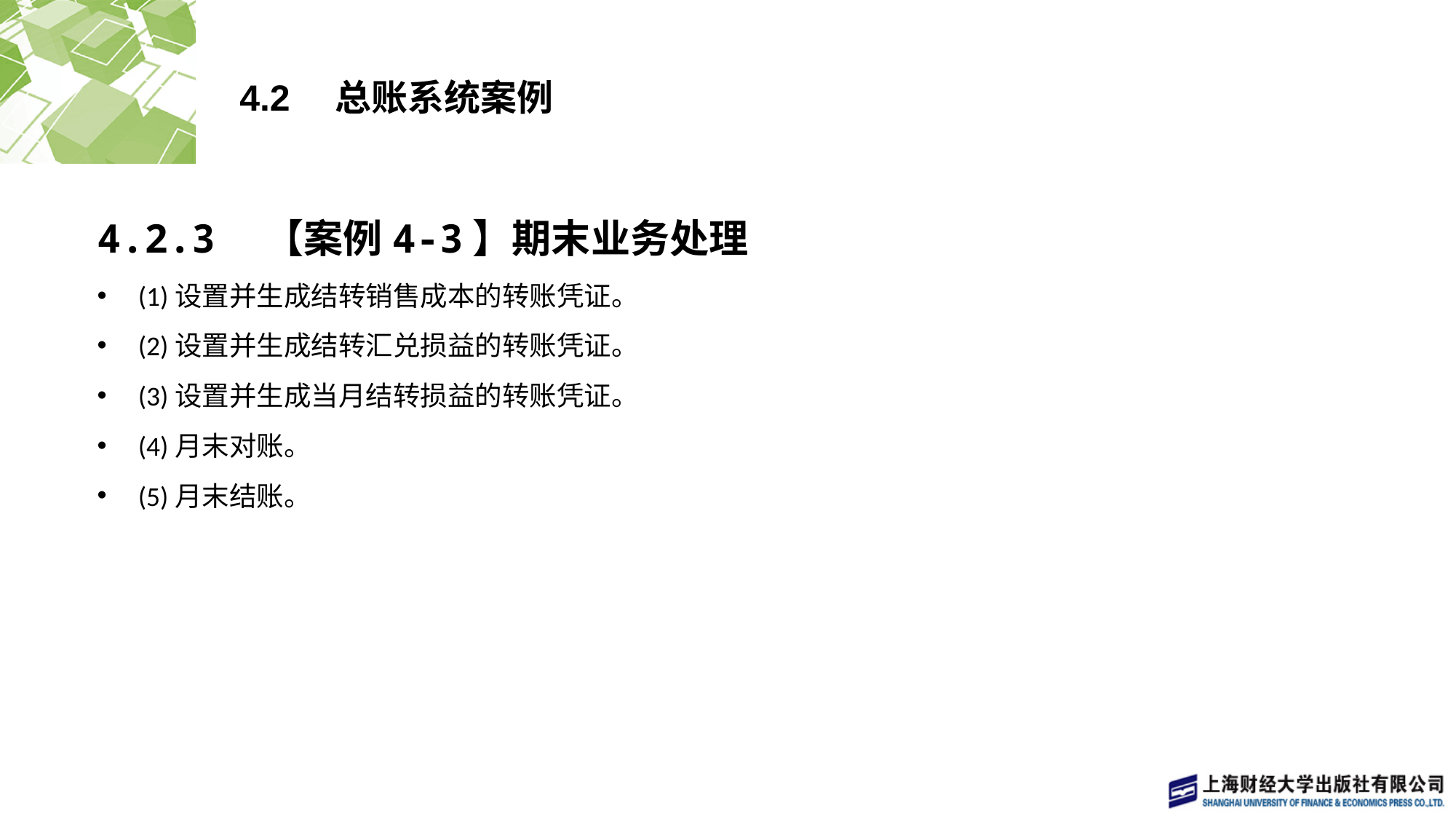

# 4.2　总账系统案例
4.2.3　【案例4-3】期末业务处理
(1)设置并生成结转销售成本的转账凭证。
(2)设置并生成结转汇兑损益的转账凭证。
(3)设置并生成当月结转损益的转账凭证。
(4)月末对账。
(5)月末结账。